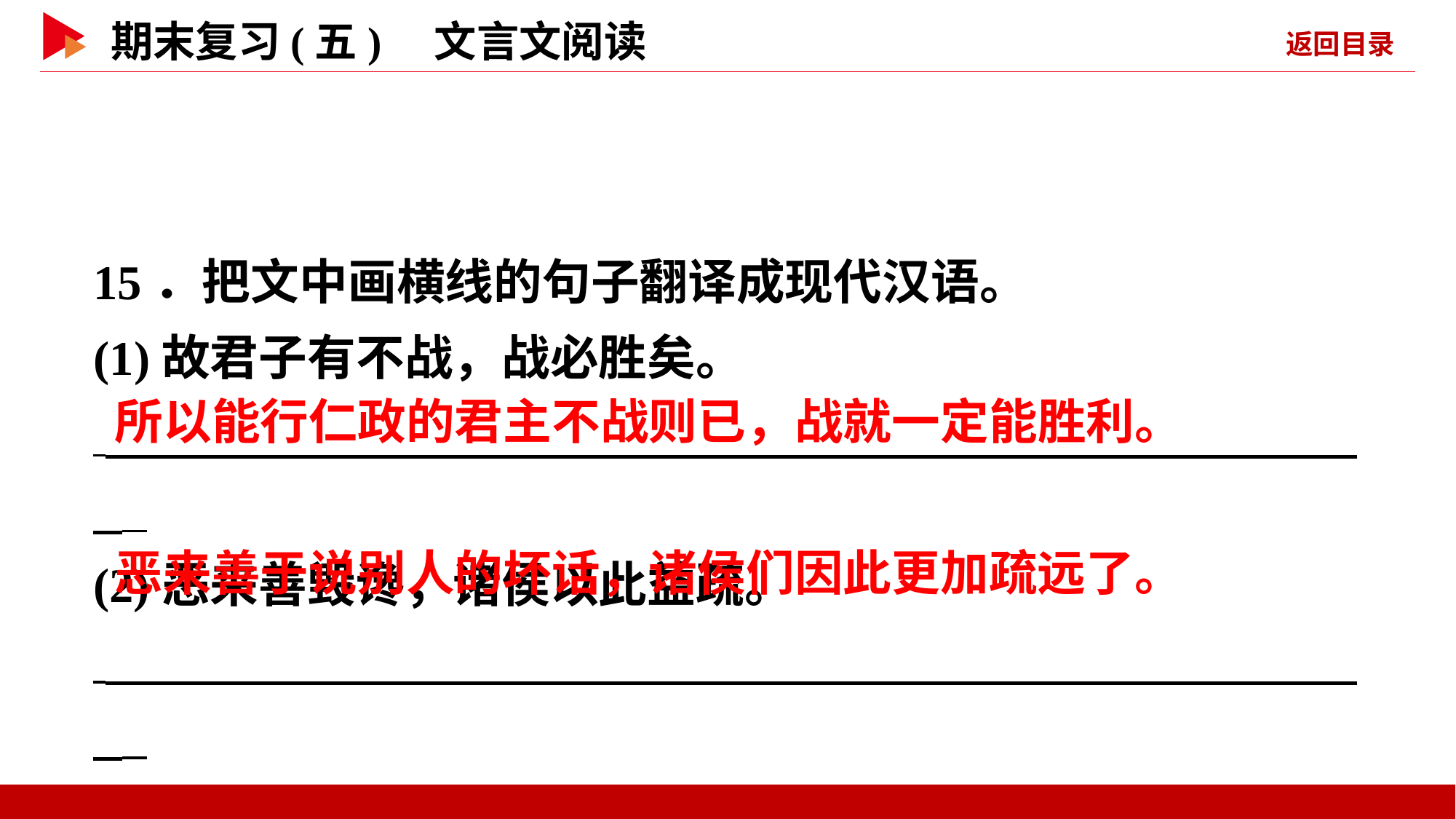

15．把文中画横线的句子翻译成现代汉语。
(1)故君子有不战，战必胜矣。
                                             _
(2)恶来善毁谗，诸侯以此益疏。
                                             _
 所以能行仁政的君主不战则已，战就一定能胜利。
 恶来善于说别人的坏话，诸侯们因此更加疏远了。